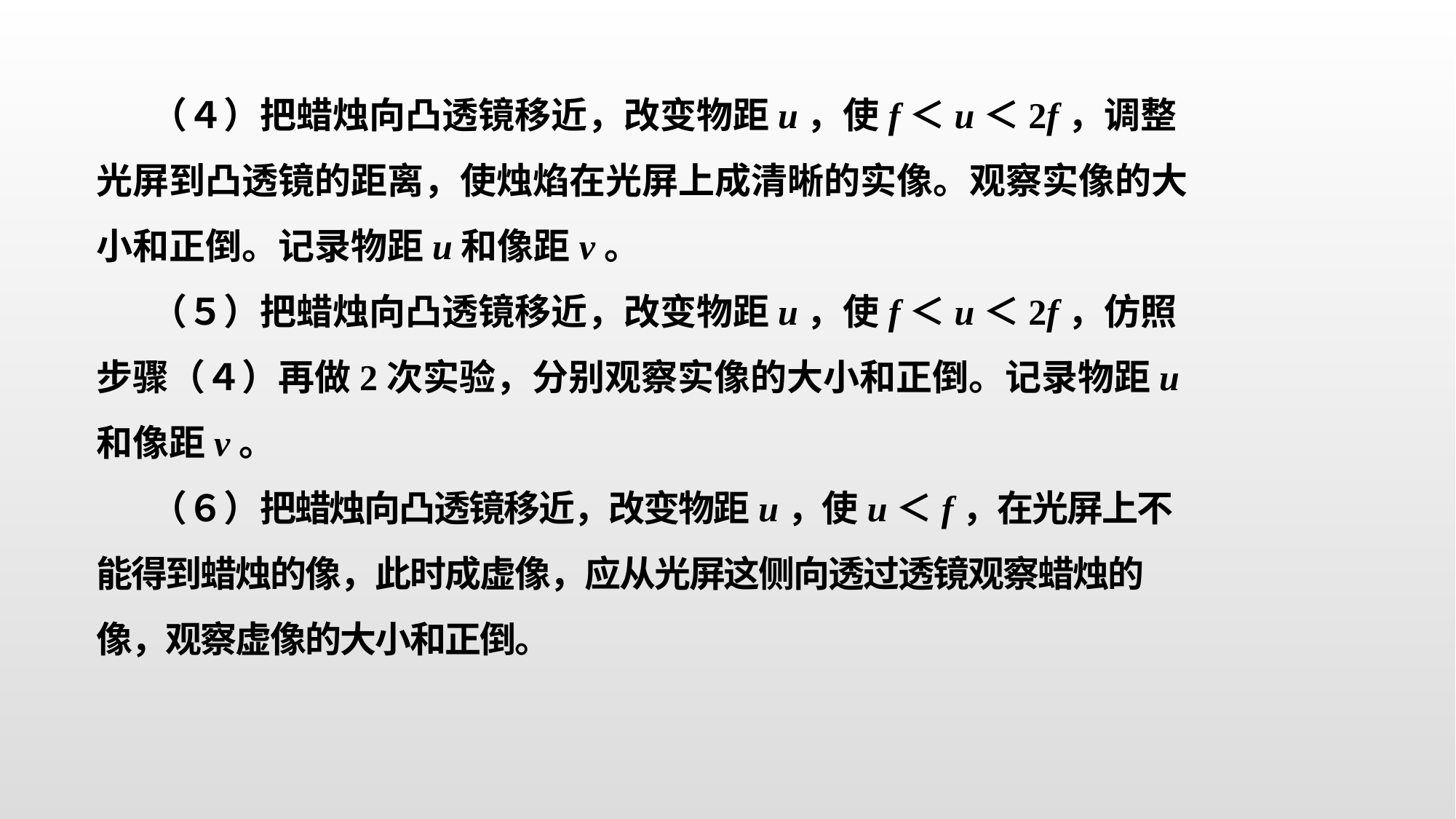

（４）把蜡烛向凸透镜移近，改变物距u，使f＜u＜2f，调整光屏到凸透镜的距离，使烛焰在光屏上成清晰的实像。观察实像的大小和正倒。记录物距u和像距v。
（５）把蜡烛向凸透镜移近，改变物距u，使f＜u＜2f，仿照步骤（４）再做2次实验，分别观察实像的大小和正倒。记录物距u和像距v。
（６）把蜡烛向凸透镜移近，改变物距u，使u＜f，在光屏上不能得到蜡烛的像，此时成虚像，应从光屏这侧向透过透镜观察蜡烛的像，观察虚像的大小和正倒。